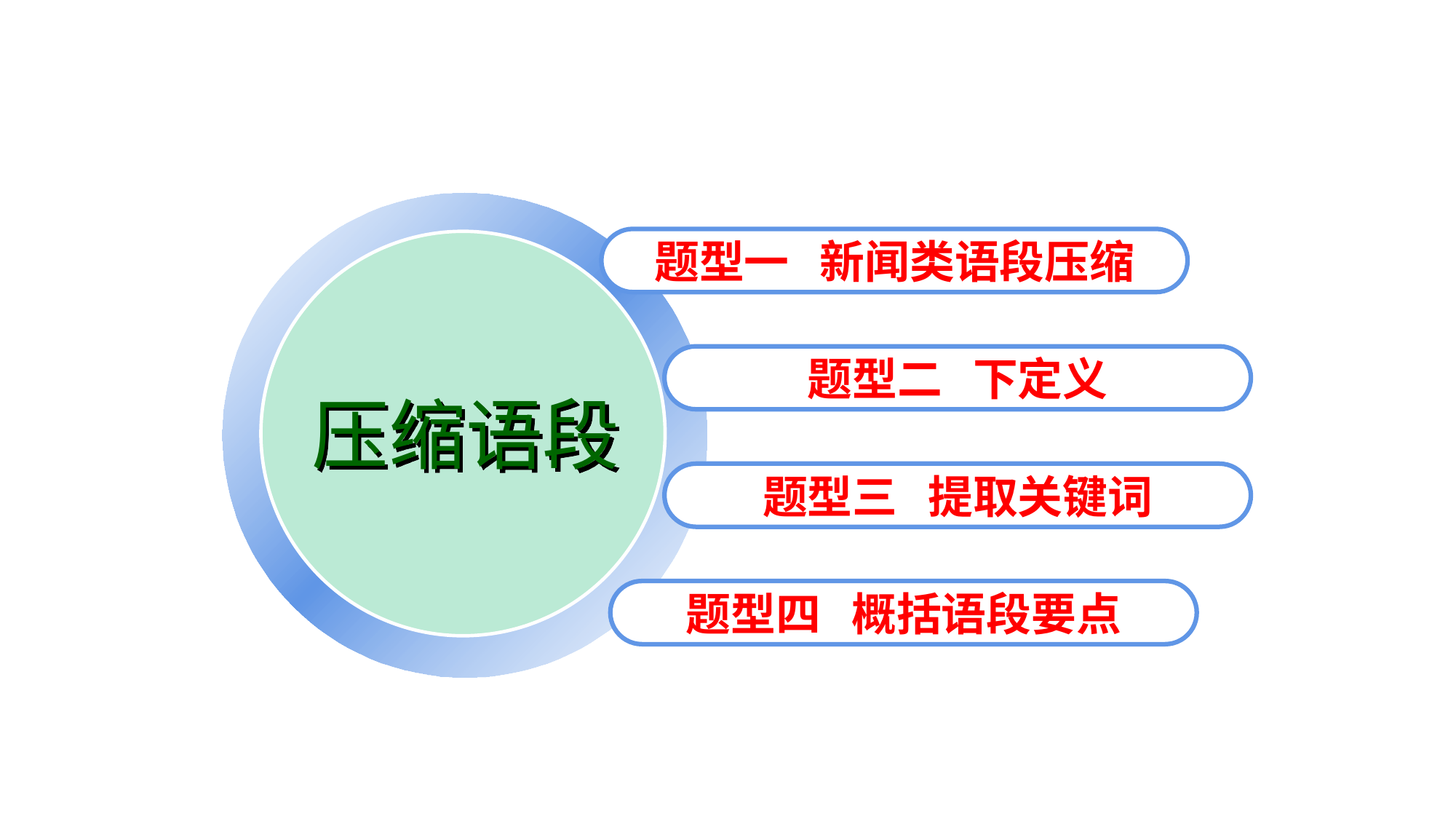

题型一   新闻类语段压缩

题型二   下定义
压缩语段
题型三   提取关键词
题型四   概括语段要点